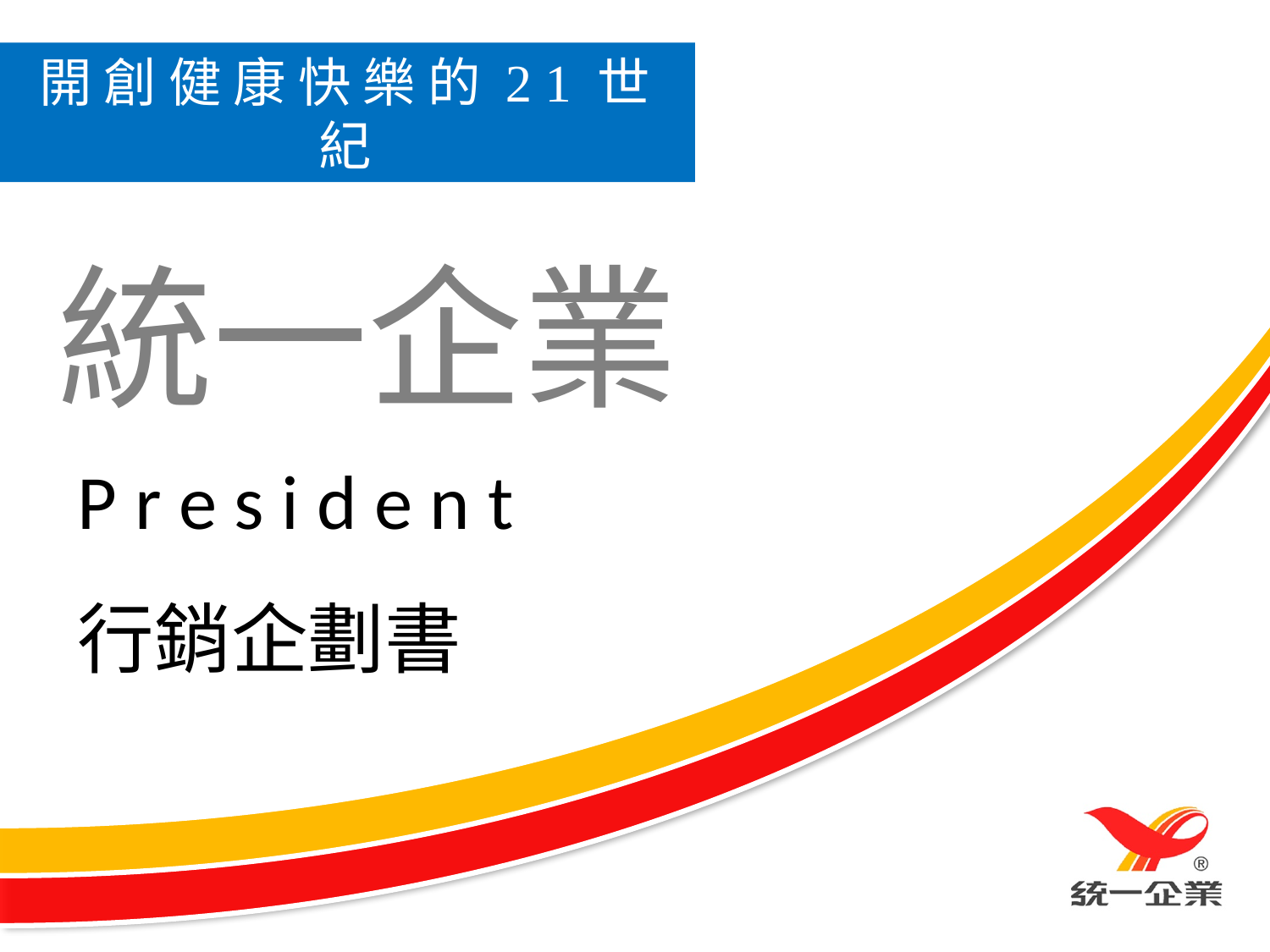

開 創 健 康 快 樂 的 2 1 世 紀
# 統一企業
P r e s i d e n t
行銷企劃書